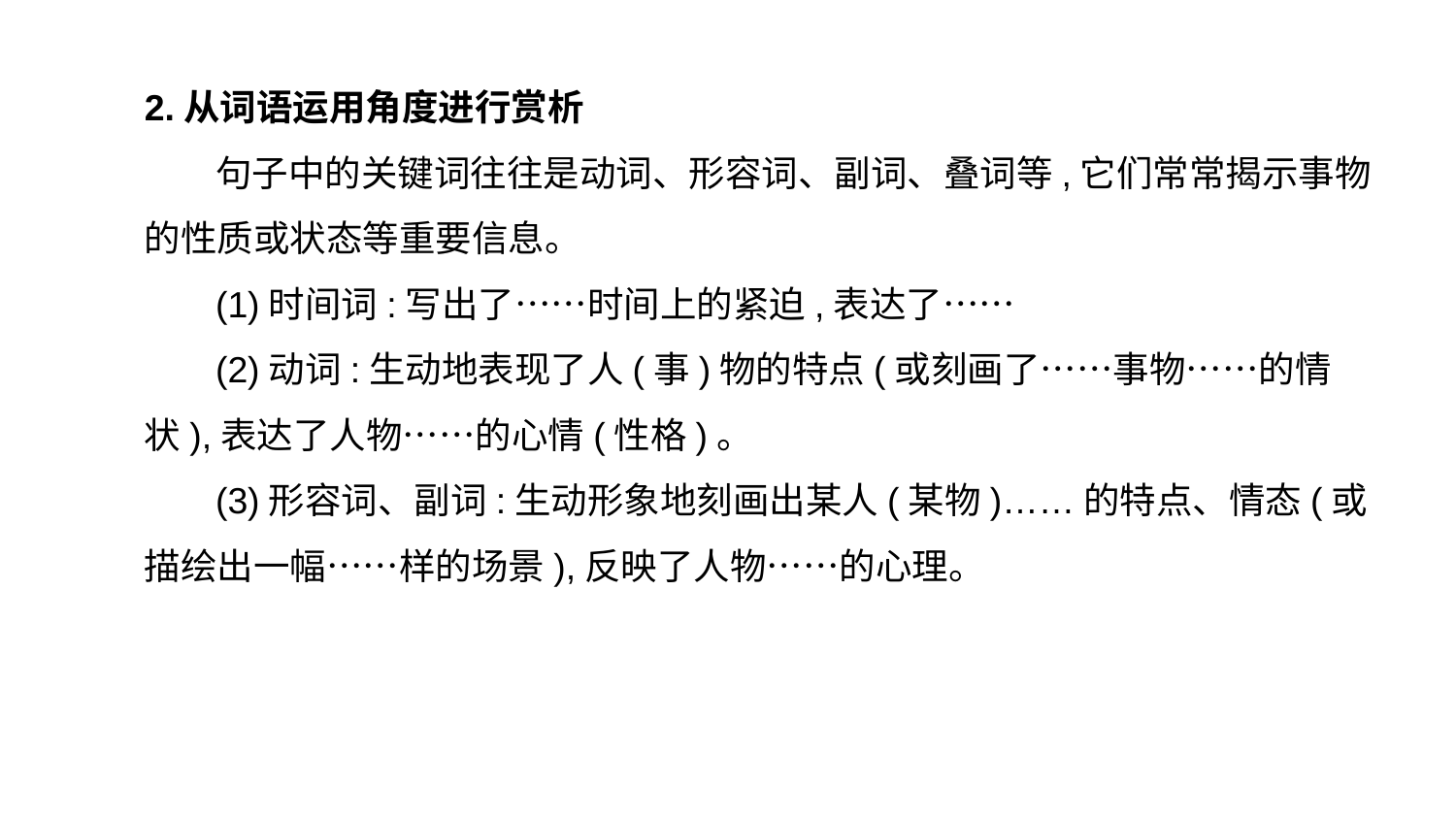

2.从词语运用角度进行赏析
句子中的关键词往往是动词、形容词、副词、叠词等,它们常常揭示事物的性质或状态等重要信息。
(1)时间词:写出了……时间上的紧迫,表达了……
(2)动词:生动地表现了人(事)物的特点(或刻画了……事物……的情状),表达了人物……的心情(性格)。
(3)形容词、副词:生动形象地刻画出某人(某物)……的特点、情态(或描绘出一幅……样的场景),反映了人物……的心理。